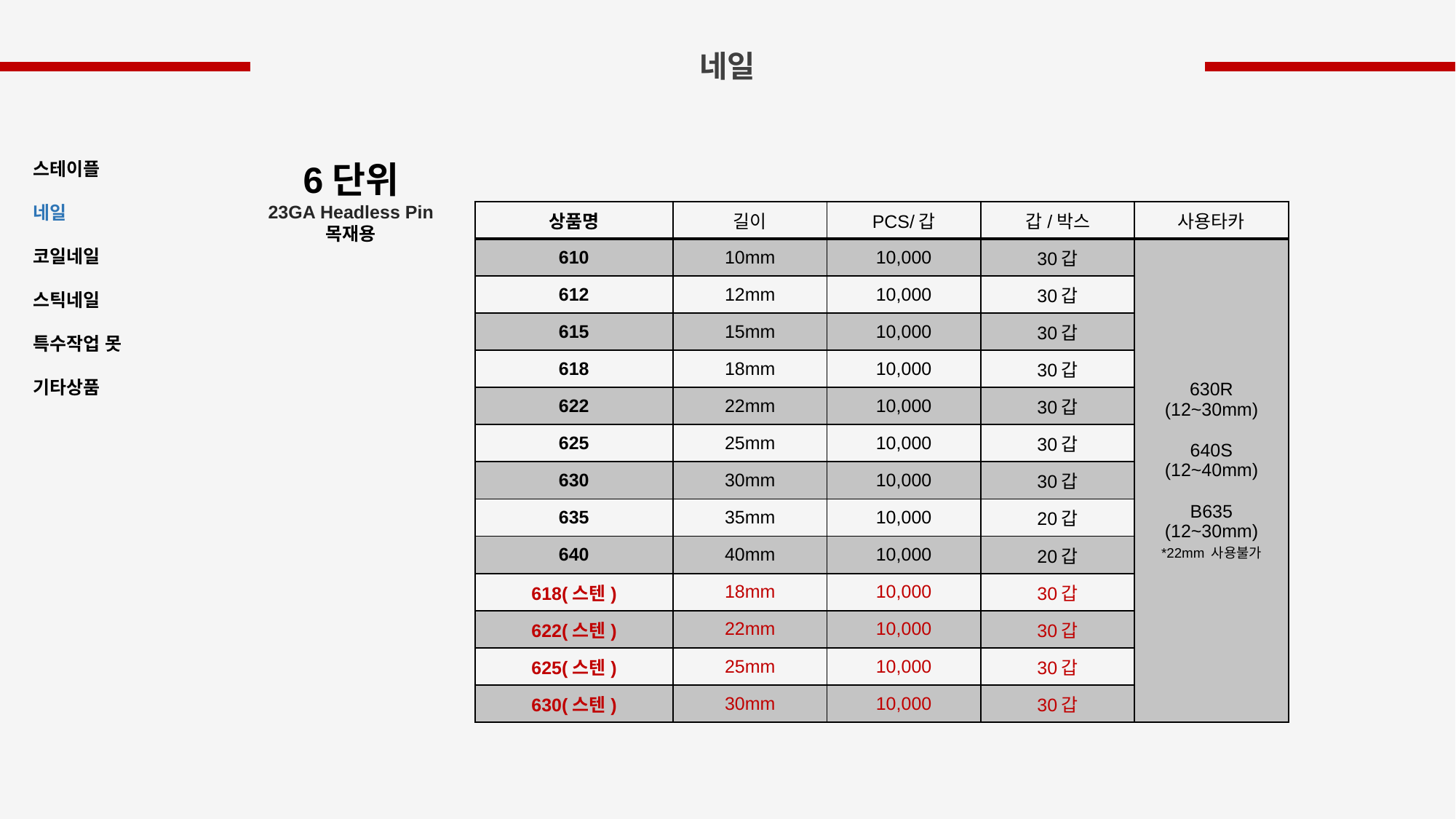

네일
6단위
23GA Headless Pin
목재용
스테이플

네일

코일네일

스틱네일

특수작업 못

기타상품
| 상품명 | 길이 | PCS/갑 | 갑/박스 | 사용타카 |
| --- | --- | --- | --- | --- |
| 610 | 10mm | 10,000 | 30갑 | 630R (12~30mm) 640S (12~40mm) B635 (12~30mm) \*22mm 사용불가 |
| 612 | 12mm | 10,000 | 30갑 |  |
| 615 | 15mm | 10,000 | 30갑 |  |
| 618 | 18mm | 10,000 | 30갑 |  |
| 622 | 22mm | 10,000 | 30갑 |  |
| 625 | 25mm | 10,000 | 30갑 |  |
| 630 | 30mm | 10,000 | 30갑 |  |
| 635 | 35mm | 10,000 | 20갑 |  |
| 640 | 40mm | 10,000 | 20갑 |  |
| 618(스텐) | 18mm | 10,000 | 30갑 |  |
| 622(스텐) | 22mm | 10,000 | 30갑 |  |
| 625(스텐) | 25mm | 10,000 | 30갑 |  |
| 630(스텐) | 30mm | 10,000 | 30갑 |  |